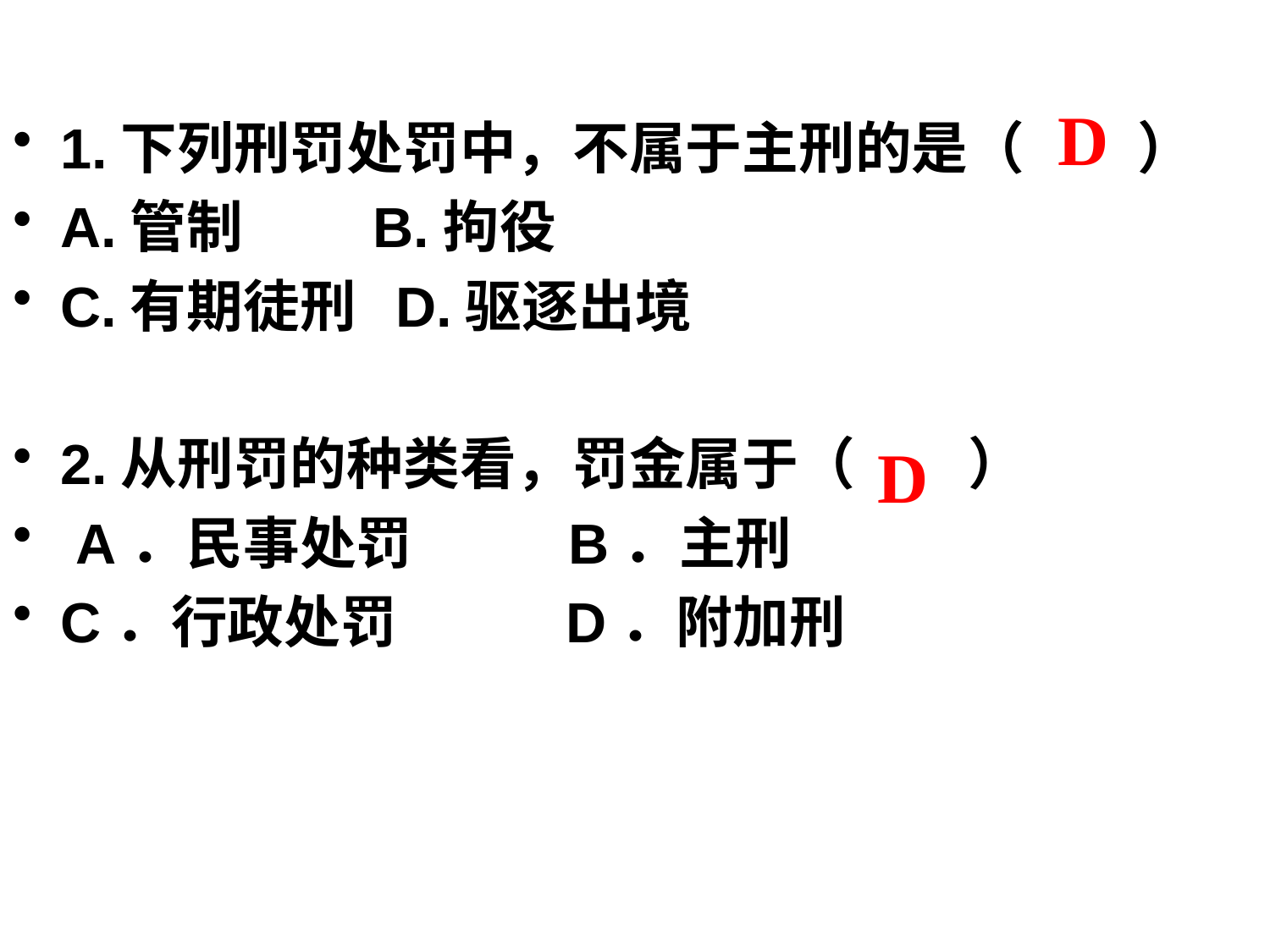

D
1.下列刑罚处罚中，不属于主刑的是（　　）
A.管制         B.拘役
C.有期徒刑  D.驱逐出境

2.从刑罚的种类看，罚金属于（　　）
 A．民事处罚           B．主刑
C．行政处罚            D．附加刑

D